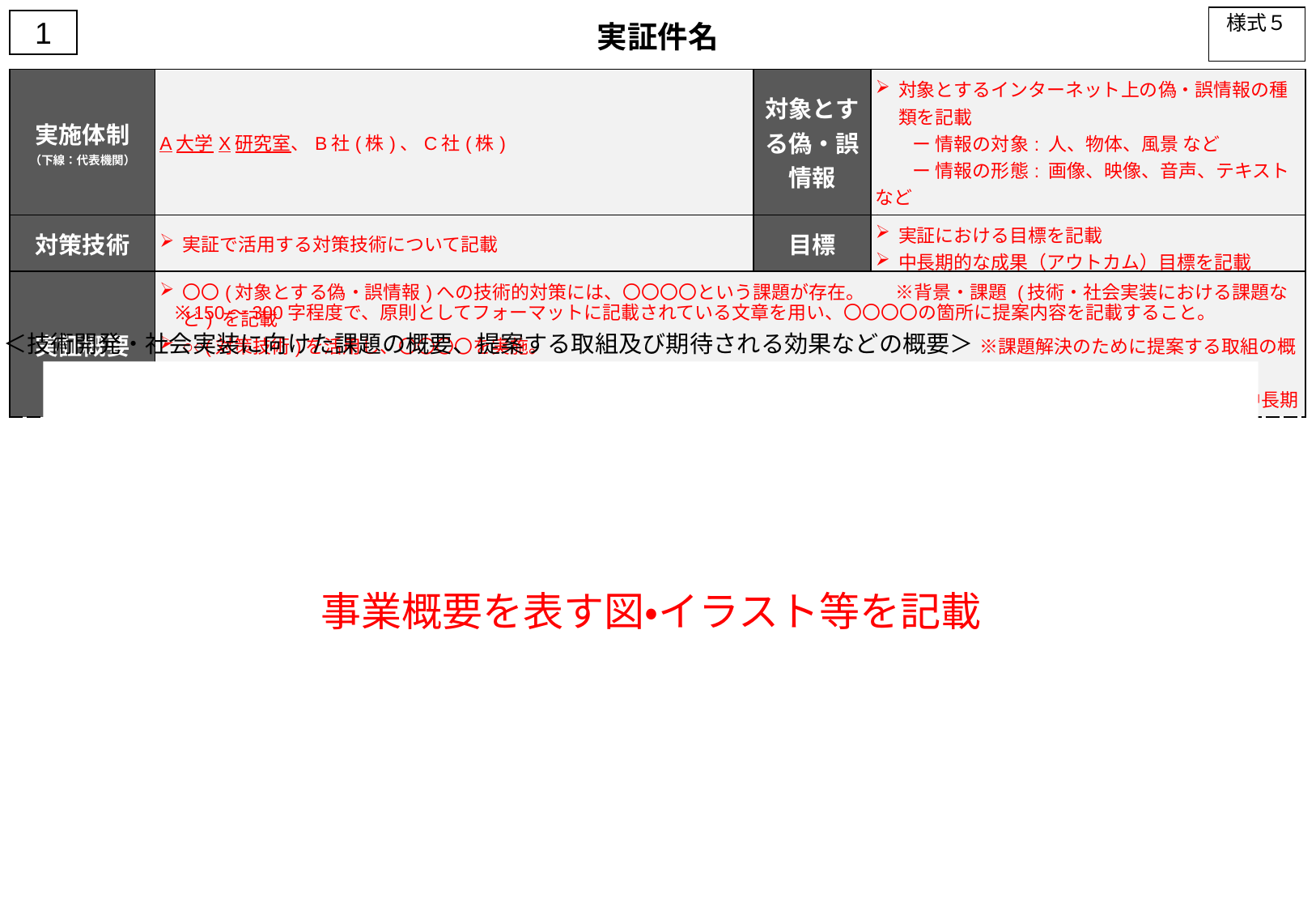

様式５
1
実証件名
| 実施体制 （下線：代表機関） | A大学X研究室、B社(株)、C社(株) | 対象とする偽・誤情報 | 対象とするインターネット上の偽・誤情報の種類を記載 　　ー 情報の対象: 人、物体、風景 など 　　ー 情報の形態: 画像、映像、音声、テキスト など 中長期的な成果（アウトカム）目標を記載 |
| --- | --- | --- | --- |
| 対策技術 | 実証で活用する対策技術について記載 | 目標 | 実証における目標を記載 中長期的な成果（アウトカム）目標を記載 |
| 実証概要 | 〇〇(対象とする偽・誤情報)への技術的対策には、〇〇〇〇という課題が存在。　 ※背景・課題 (技術・社会実装における課題など) を記載 ○○(対策技術)を活用し、〇〇〇〇を実施。　　　　　　　　　　　　　　　　　　　　　　　 ※課題解決のために提案する取組の概要 〇〇〇〇の実現を図る。　　　　　　　　　　　　　　　　　　　　　　　　　　　　　　　　　　　　※実証における目標・中長期的な成果(アウトカム)目標を記載 |  |  |
※150～300字程度で、原則としてフォーマットに記載されている文章を用い、〇〇〇〇の箇所に提案内容を記載すること。
＜技術開発・社会実装に向けた課題の概要、提案する取組及び期待される効果などの概要＞
事業概要を表す図・イラスト等を記載